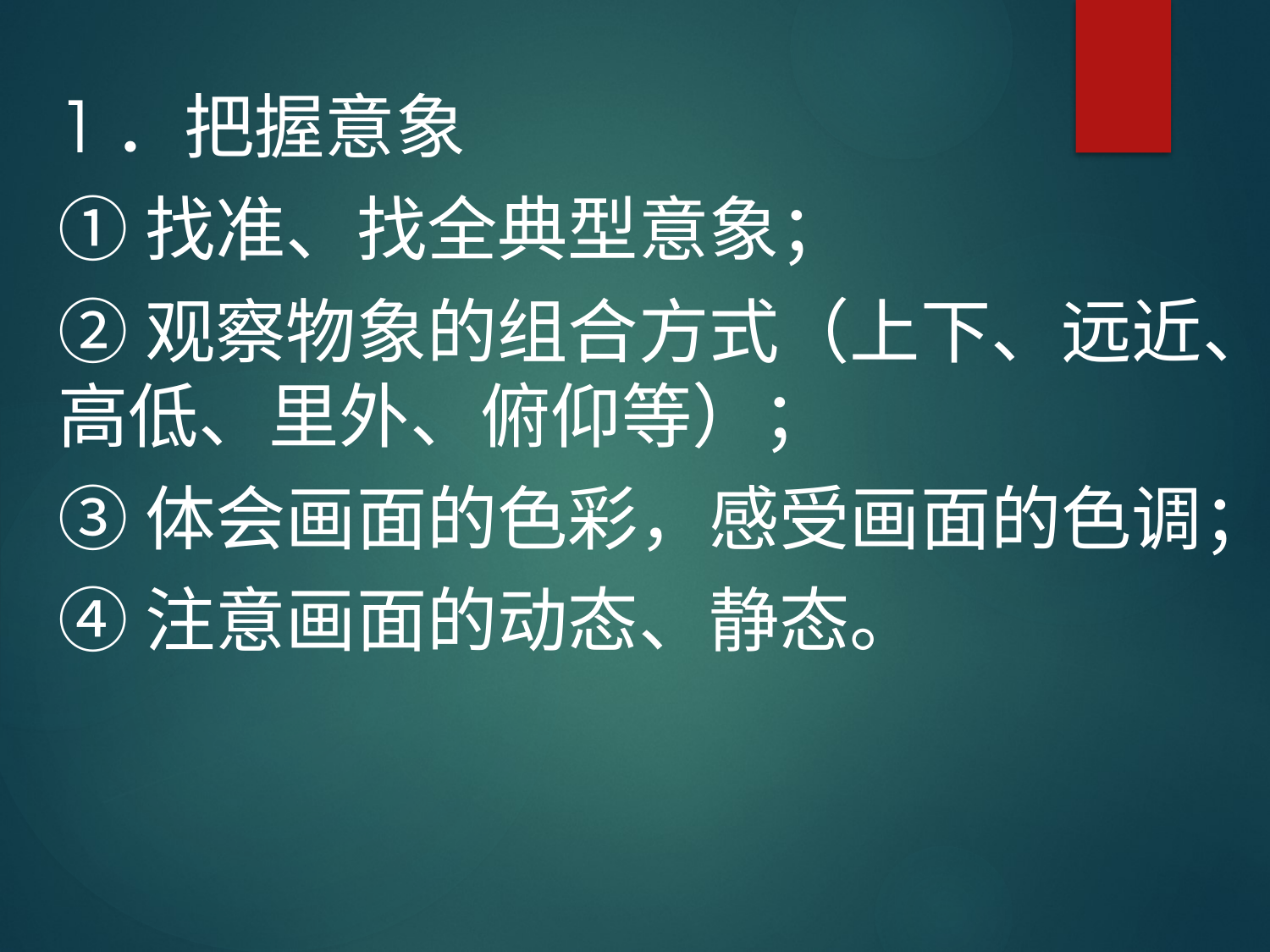

1．把握意象
①找准、找全典型意象；
②观察物象的组合方式（上下、远近、高低、里外、俯仰等）；
③体会画面的色彩，感受画面的色调；
④注意画面的动态、静态。